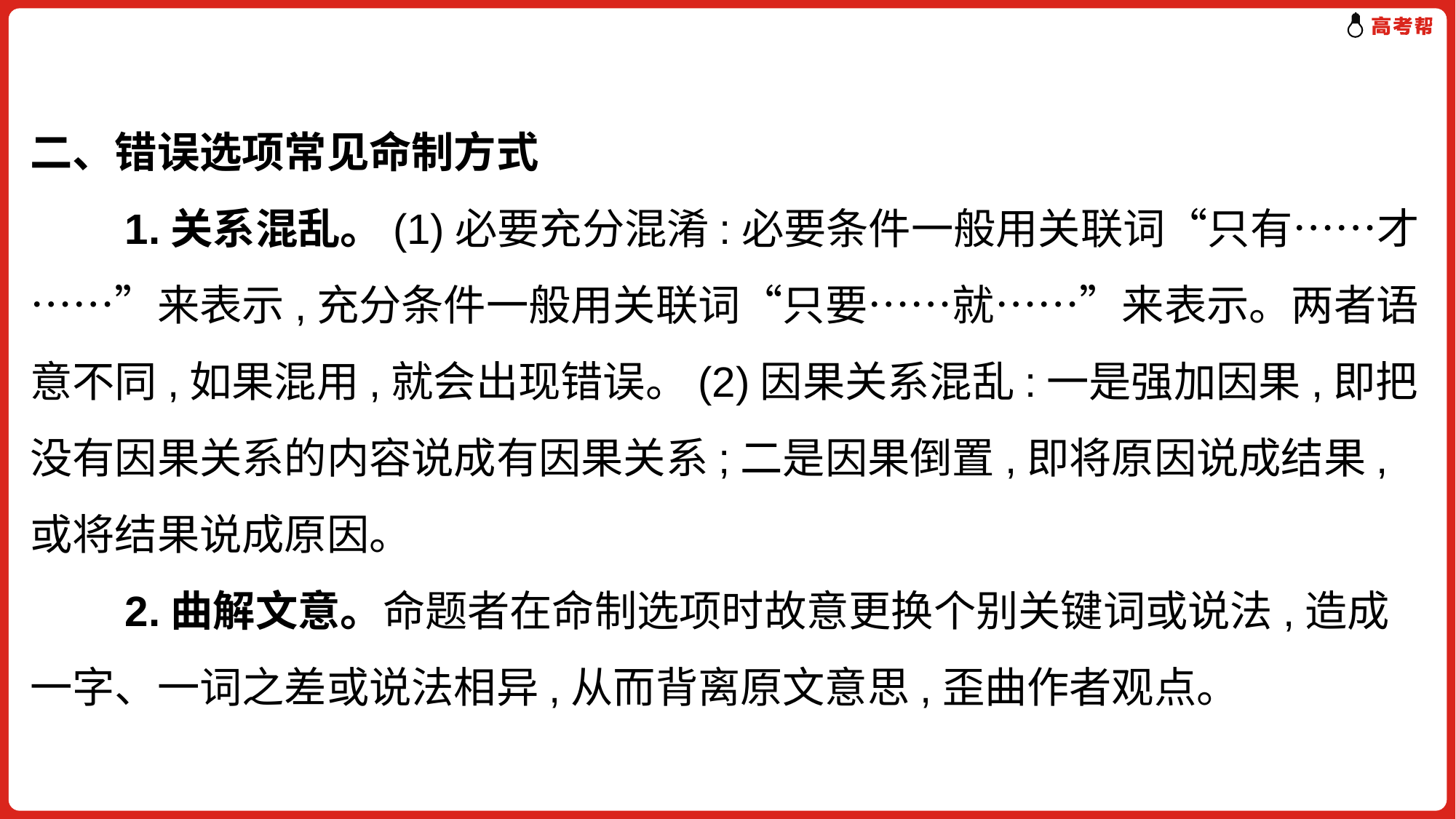

二、错误选项常见命制方式
　　1.关系混乱。(1)必要充分混淆:必要条件一般用关联词“只有……才……”来表示,充分条件一般用关联词“只要……就……”来表示。两者语意不同,如果混用,就会出现错误。(2)因果关系混乱:一是强加因果,即把没有因果关系的内容说成有因果关系;二是因果倒置,即将原因说成结果,或将结果说成原因。
　　2.曲解文意。命题者在命制选项时故意更换个别关键词或说法,造成一字、一词之差或说法相异,从而背离原文意思,歪曲作者观点。